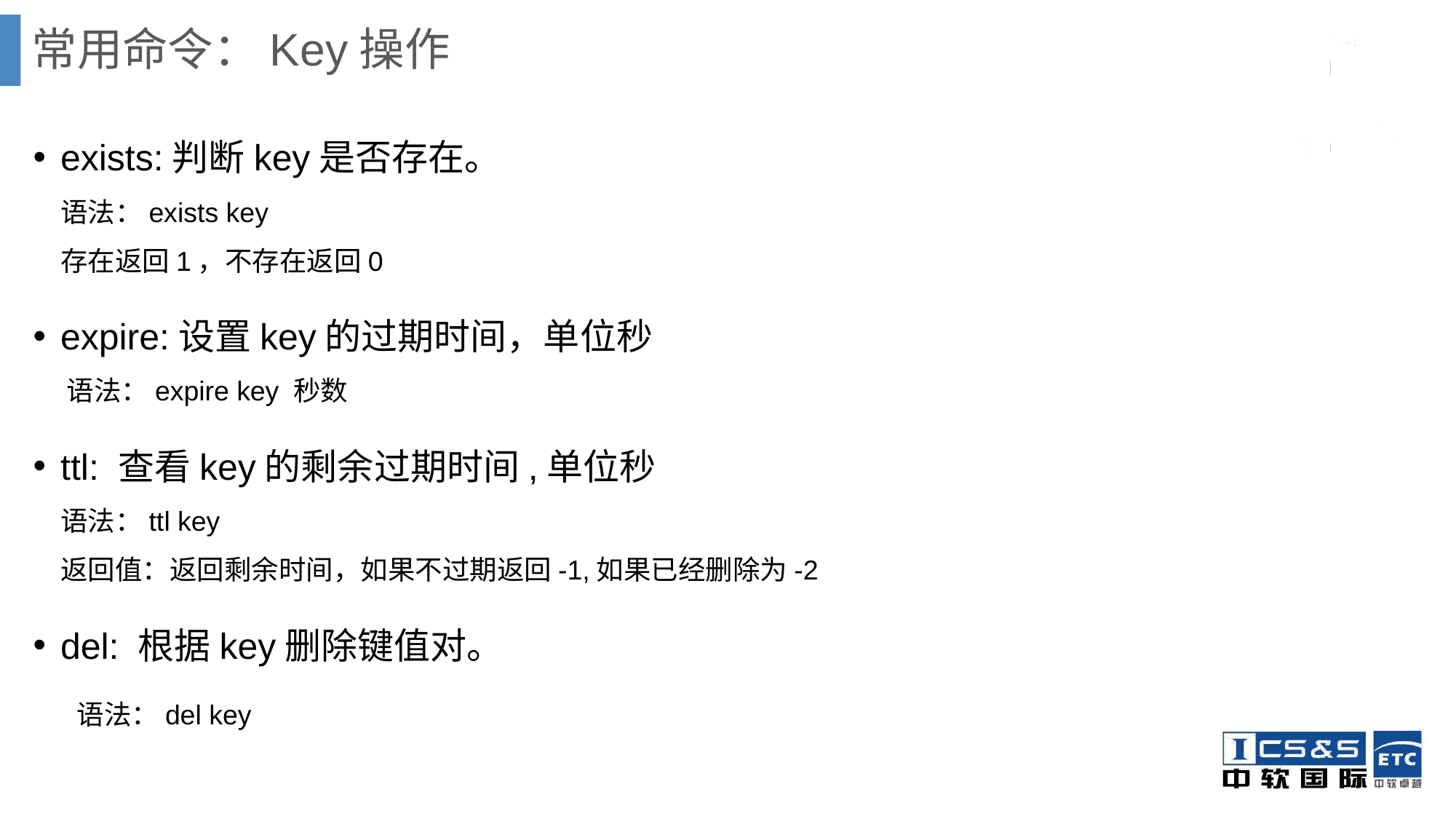

# 常用命令：Key操作
exists:判断key是否存在。
语法：exists key
存在返回1，不存在返回0
expire:设置key的过期时间，单位秒
 语法：expire key 秒数
ttl: 查看key的剩余过期时间,单位秒
语法：ttl key
返回值：返回剩余时间，如果不过期返回-1,如果已经删除为-2
del: 根据key删除键值对。
  语法：del key